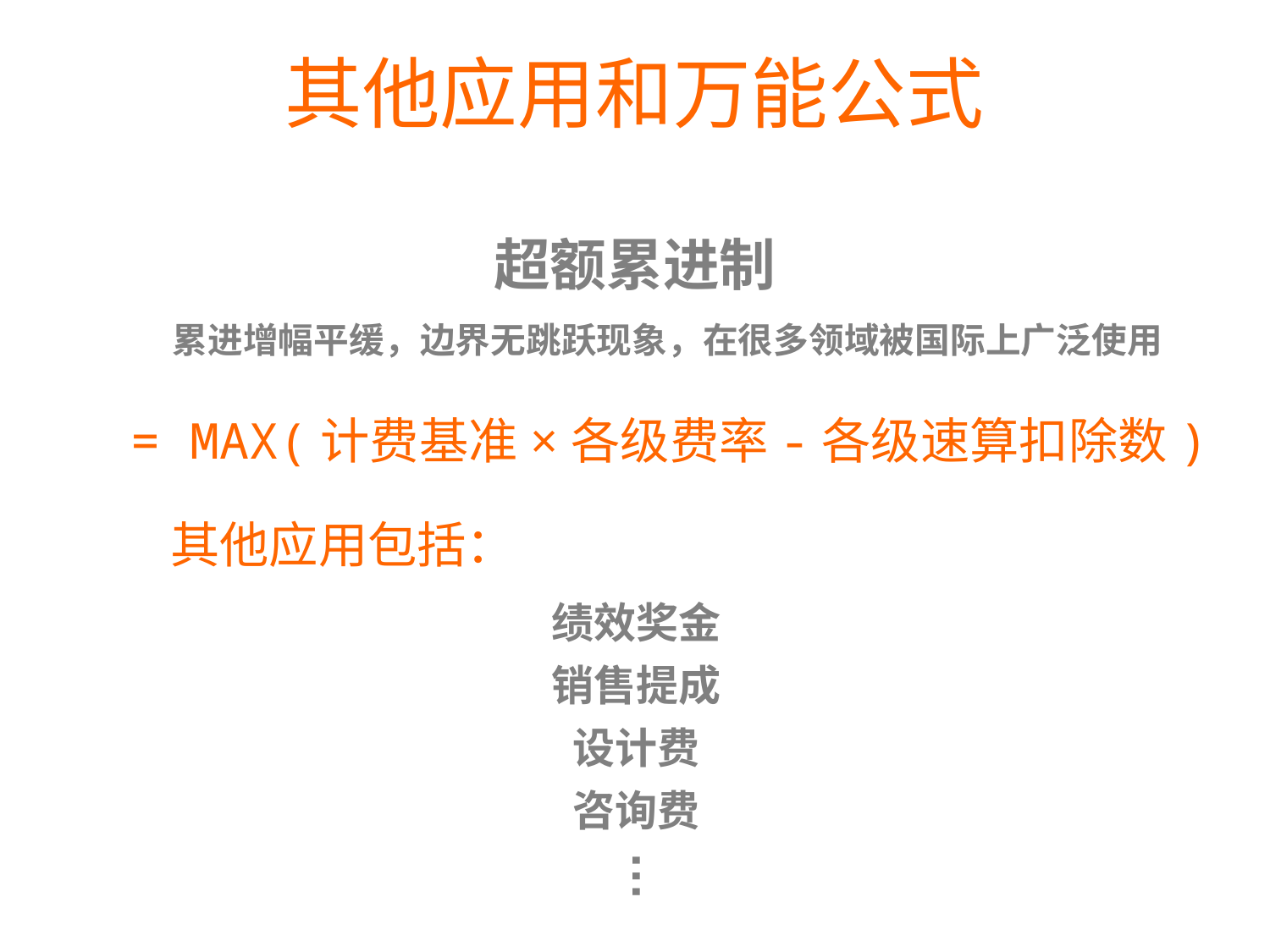

其他应用和万能公式
超额累进制
       累进增幅平缓，边界无跳跃现象，在很多领域被国际上广泛使用
= MAX(计费基准×各级费率-各级速算扣除数)
其他应用包括：
绩效奖金
销售提成
设计费
咨询费
…